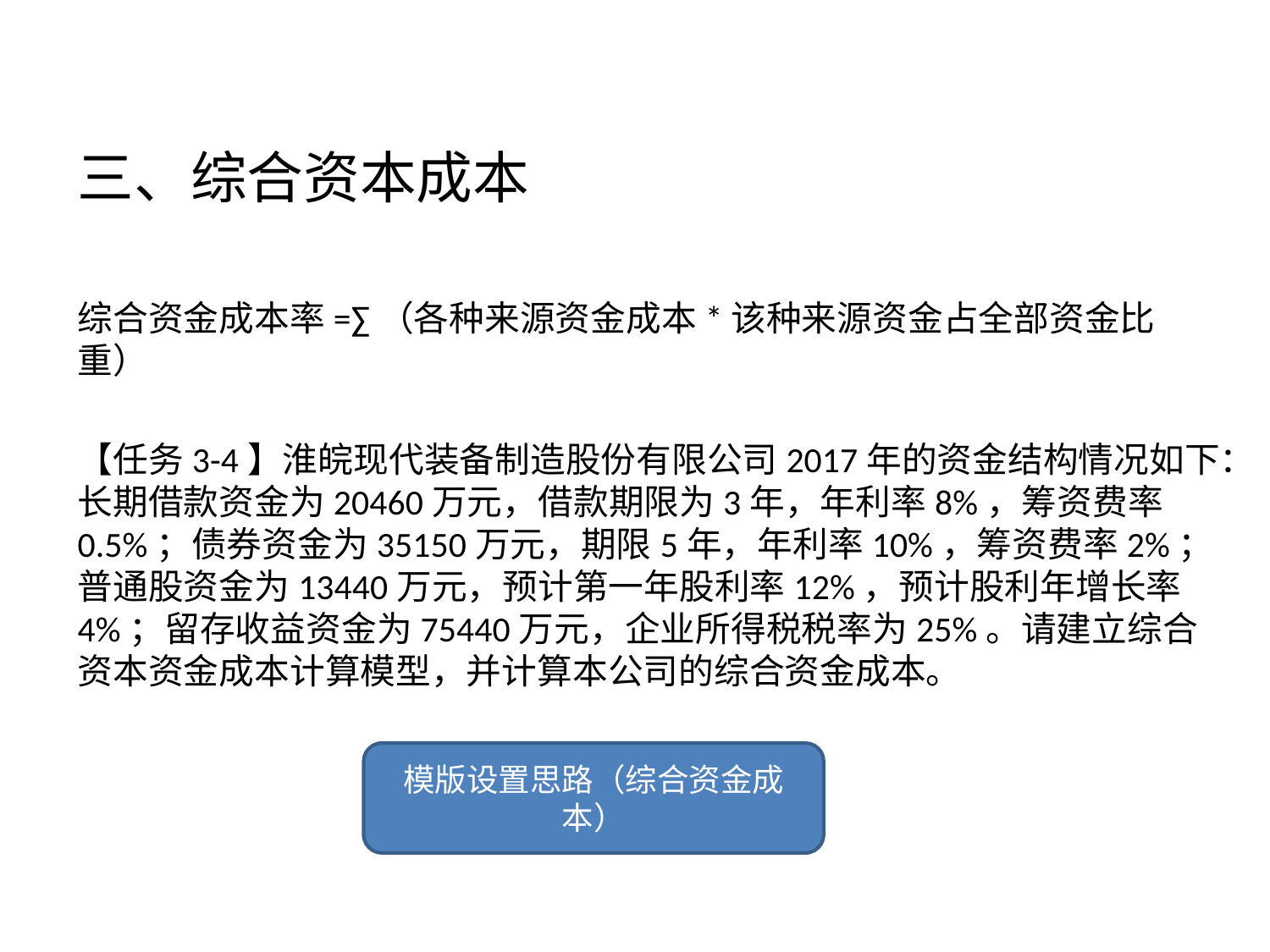

三、综合资本成本

综合资金成本率=∑（各种来源资金成本*该种来源资金占全部资金比重）

【任务3-4】淮皖现代装备制造股份有限公司2017年的资金结构情况如下：长期借款资金为20460万元，借款期限为3年，年利率8%，筹资费率0.5%；债券资金为35150万元，期限5年，年利率10%，筹资费率2%；普通股资金为13440万元，预计第一年股利率12%，预计股利年增长率4%；留存收益资金为75440万元，企业所得税税率为25%。请建立综合资本资金成本计算模型，并计算本公司的综合资金成本。

模版设置思路（综合资金成本）